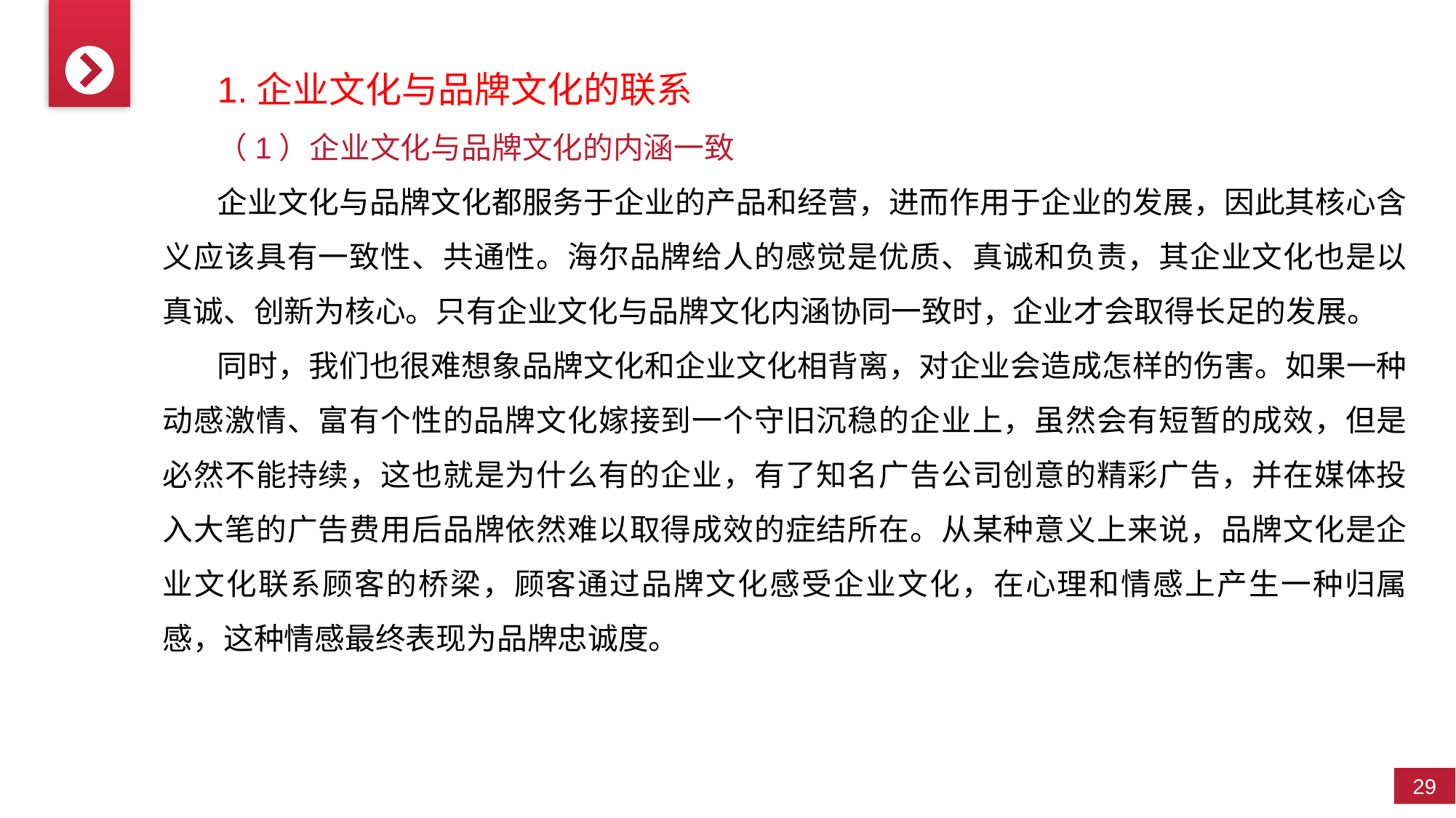

1.企业文化与品牌文化的联系
（1）企业文化与品牌文化的内涵一致
企业文化与品牌文化都服务于企业的产品和经营，进而作用于企业的发展，因此其核心含义应该具有一致性、共通性。海尔品牌给人的感觉是优质、真诚和负责，其企业文化也是以真诚、创新为核心。只有企业文化与品牌文化内涵协同一致时，企业才会取得长足的发展。
同时，我们也很难想象品牌文化和企业文化相背离，对企业会造成怎样的伤害。如果一种动感激情、富有个性的品牌文化嫁接到一个守旧沉稳的企业上，虽然会有短暂的成效，但是必然不能持续，这也就是为什么有的企业，有了知名广告公司创意的精彩广告，并在媒体投入大笔的广告费用后品牌依然难以取得成效的症结所在。从某种意义上来说，品牌文化是企业文化联系顾客的桥梁，顾客通过品牌文化感受企业文化，在心理和情感上产生一种归属感，这种情感最终表现为品牌忠诚度。